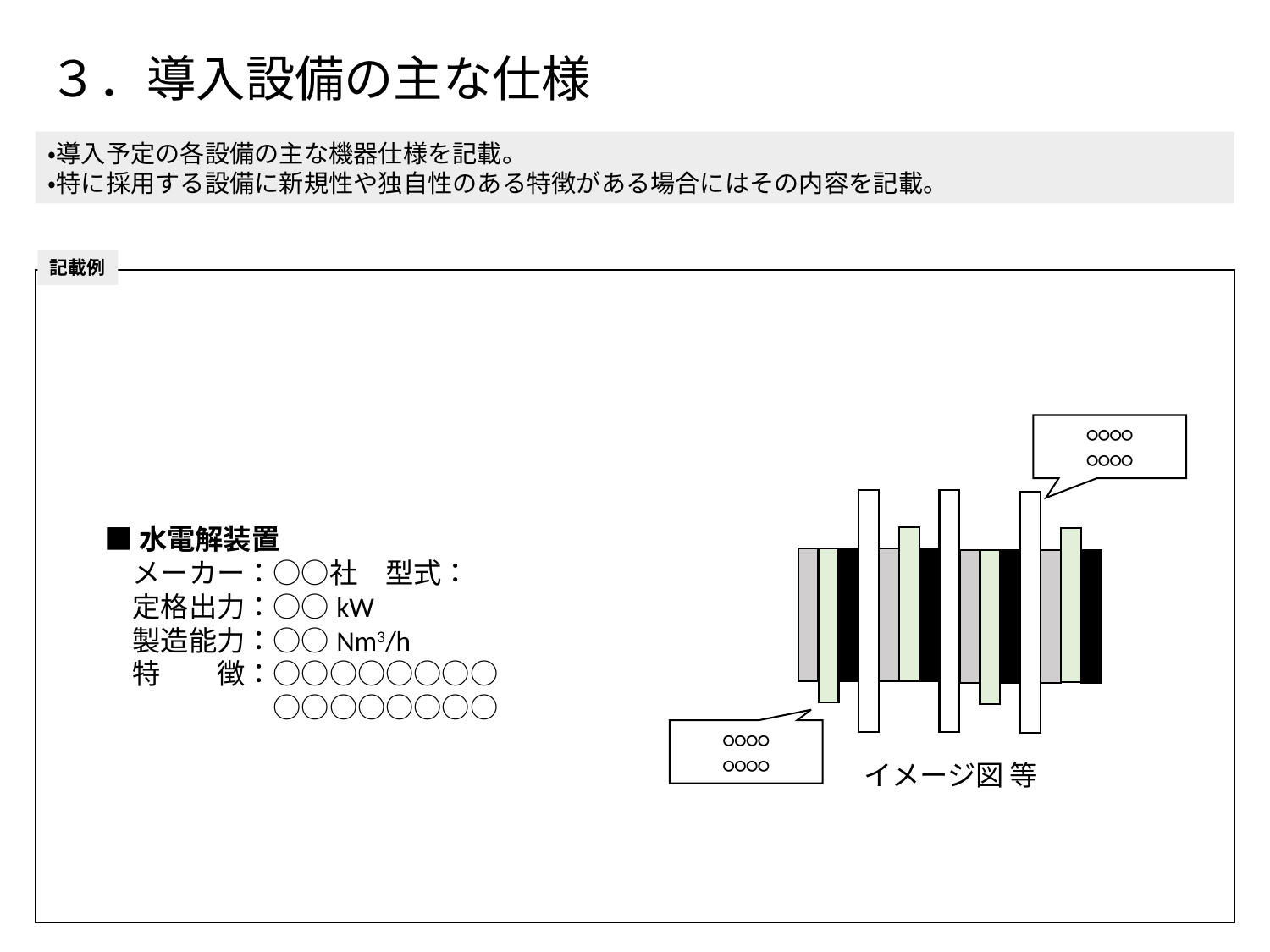

# ３．導入設備の主な仕様
・導入予定の各設備の主な機器仕様を記載。
・特に採用する設備に新規性や独自性のある特徴がある場合にはその内容を記載。
記載例

○○○○
○○○○

■水電解装置
　メーカー：○○社　型式：
　定格出力：○○kW
　製造能力：○○Nm3/h
　特　　徴：○○○○○○○○
　　　　　　○○○○○○○○
○○○○
○○○○
イメージ図 等